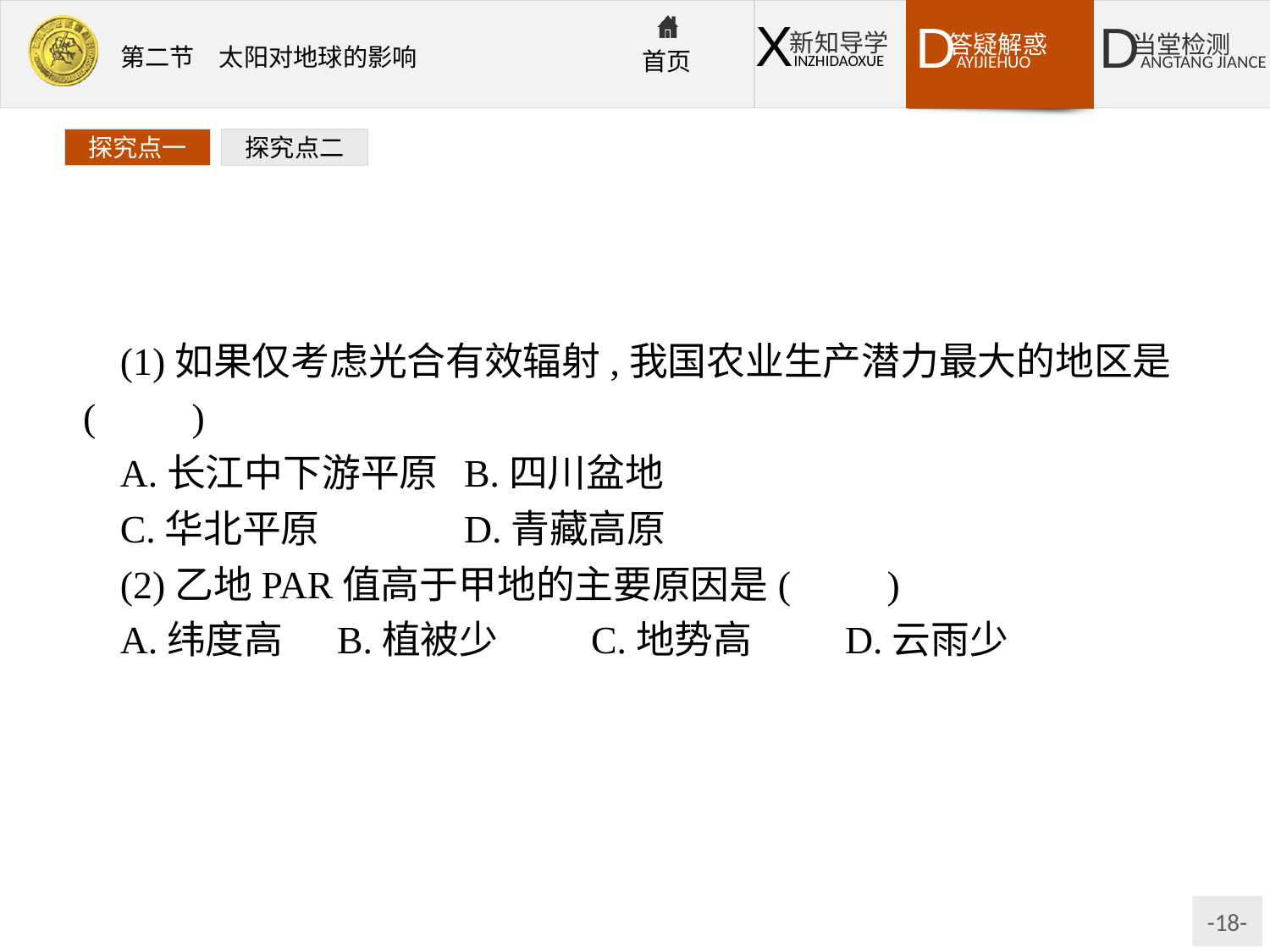

探究点一
探究点二
(1)如果仅考虑光合有效辐射,我国农业生产潜力最大的地区是(　　)
A.长江中下游平原	B.四川盆地
C.华北平原		D.青藏高原
(2)乙地PAR值高于甲地的主要原因是(　　)
A.纬度高	B.植被少	C.地势高	D.云雨少